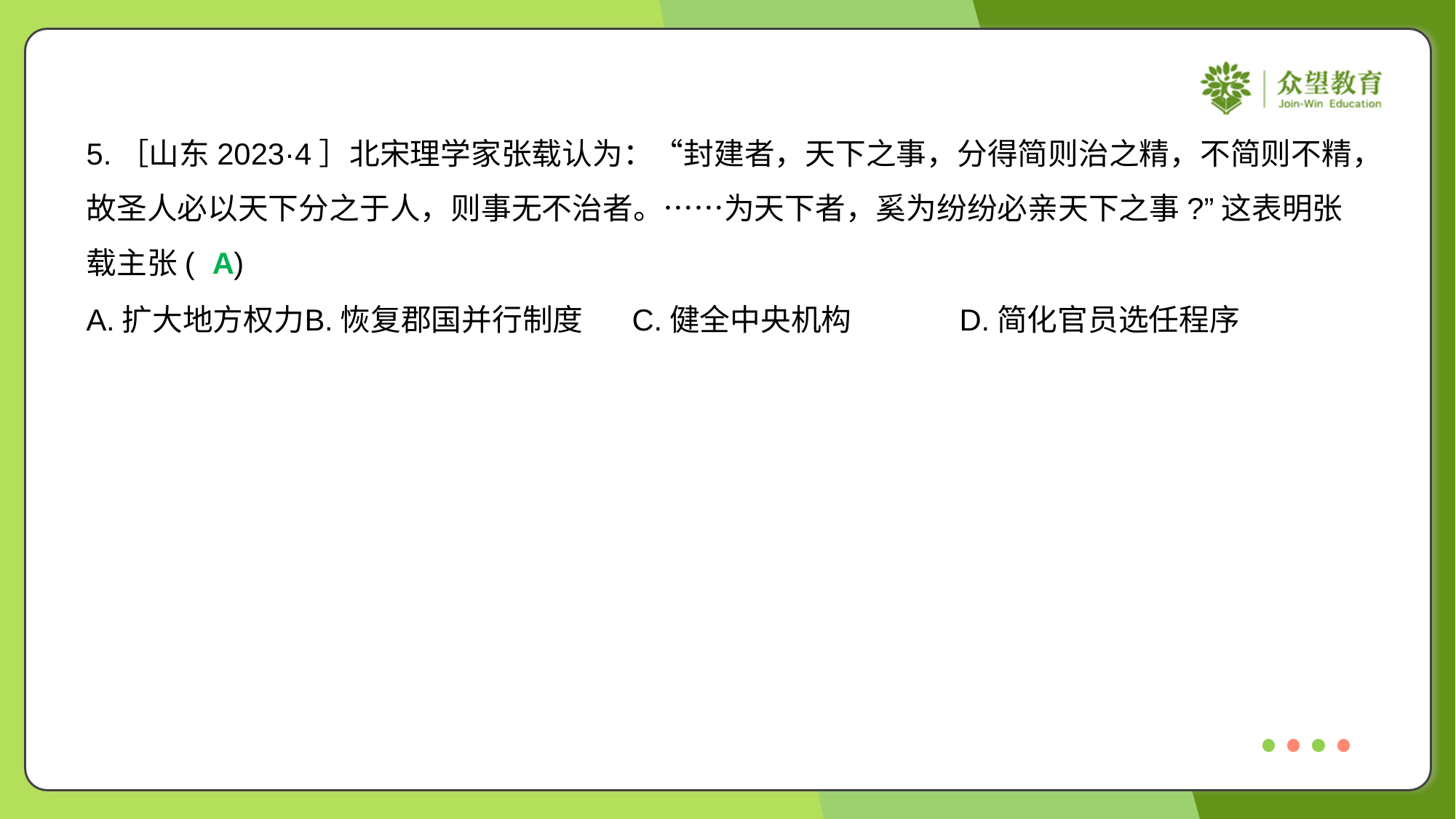

5.［山东2023·4］北宋理学家张载认为：“封建者，天下之事，分得简则治之精，不简则不精，
故圣人必以天下分之于人，则事无不治者。……为天下者，奚为纷纷必亲天下之事?”这表明张
载主张(     )
A
A.扩大地方权力	B.恢复郡国并行制度	C.健全中央机构	D.简化官员选任程序